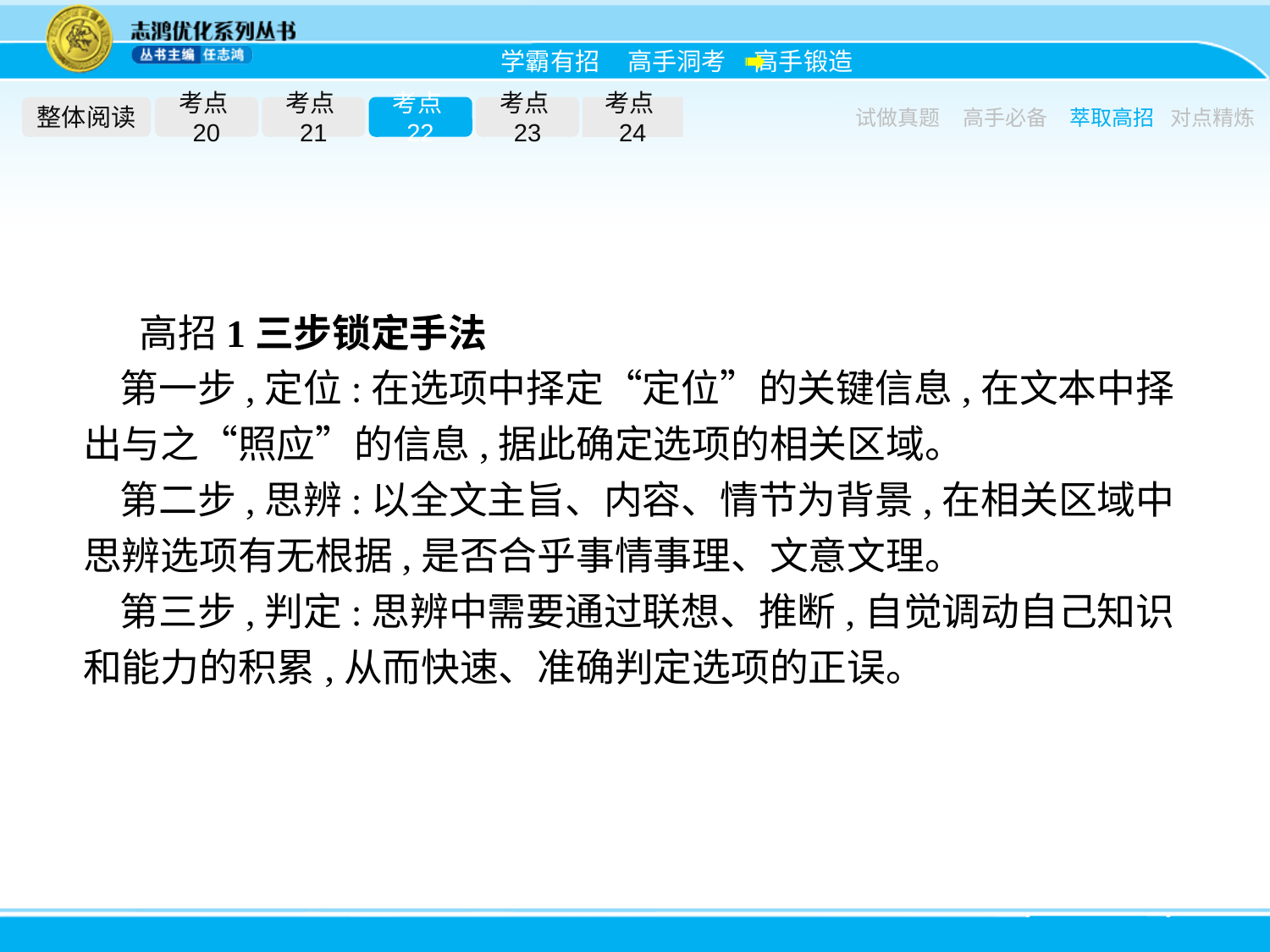

整体阅读
考点20
考点21
考点22
考点23
考点24
试做真题
高手必备
萃取高招
对点精炼
高招1三步锁定手法
第一步,定位:在选项中择定“定位”的关键信息,在文本中择出与之“照应”的信息,据此确定选项的相关区域。
第二步,思辨:以全文主旨、内容、情节为背景,在相关区域中思辨选项有无根据,是否合乎事情事理、文意文理。
第三步,判定:思辨中需要通过联想、推断,自觉调动自己知识和能力的积累,从而快速、准确判定选项的正误。